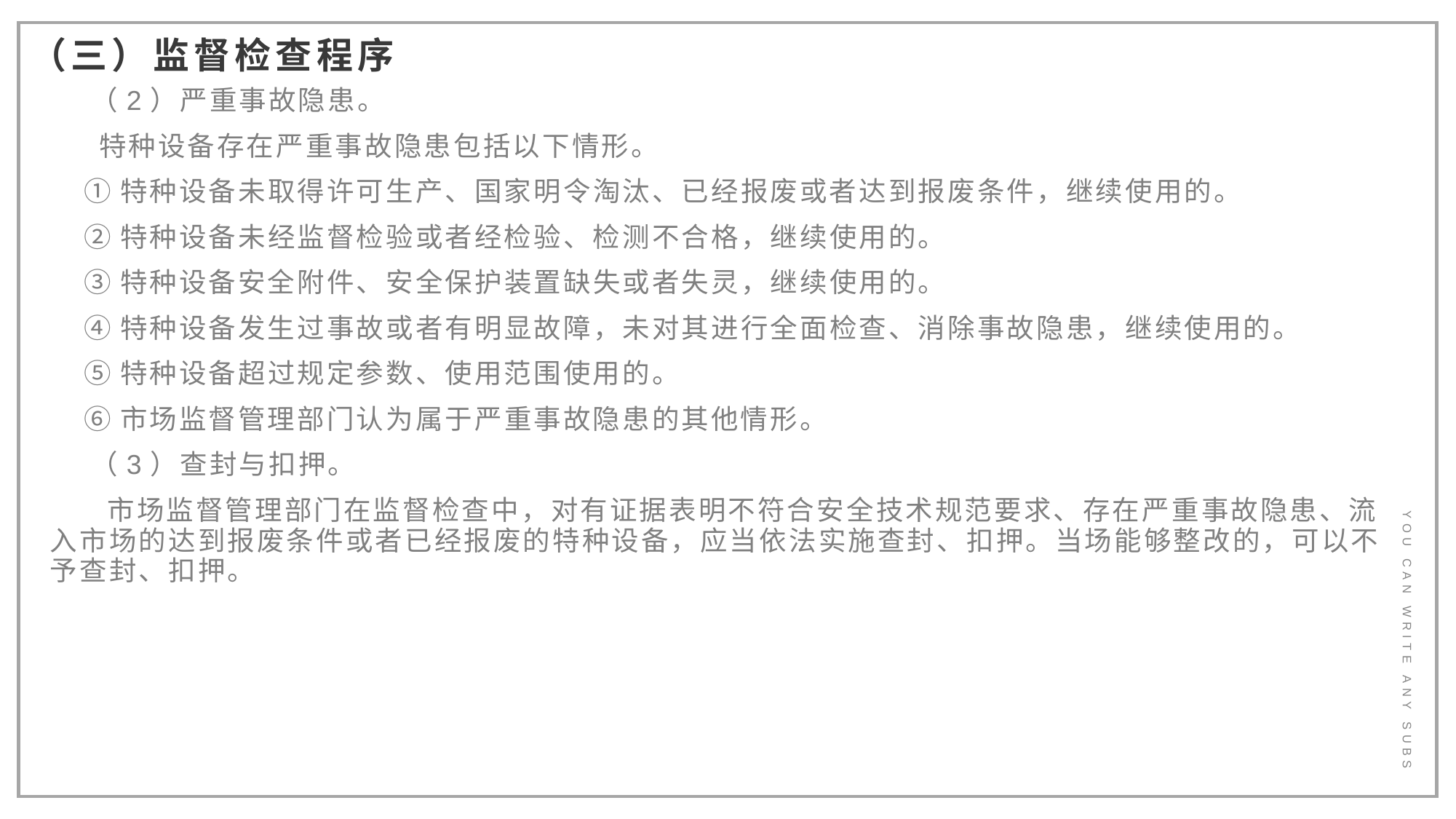

（三）监督检查程序
    （2）严重事故隐患。
     特种设备存在严重事故隐患包括以下情形。
    ①特种设备未取得许可生产、国家明令淘汰、已经报废或者达到报废条件，继续使用的。
    ②特种设备未经监督检验或者经检验、检测不合格，继续使用的。
    ③特种设备安全附件、安全保护装置缺失或者失灵，继续使用的。
    ④特种设备发生过事故或者有明显故障，未对其进行全面检查、消除事故隐患，继续使用的。
    ⑤特种设备超过规定参数、使用范围使用的。
    ⑥市场监督管理部门认为属于严重事故隐患的其他情形。
    （3）查封与扣押。
      市场监督管理部门在监督检查中，对有证据表明不符合安全技术规范要求、存在严重事故隐患、流入市场的达到报废条件或者已经报废的特种设备，应当依法实施查封、扣押。当场能够整改的，可以不予查封、扣押。

YOU CAN WRITE ANY SUBS